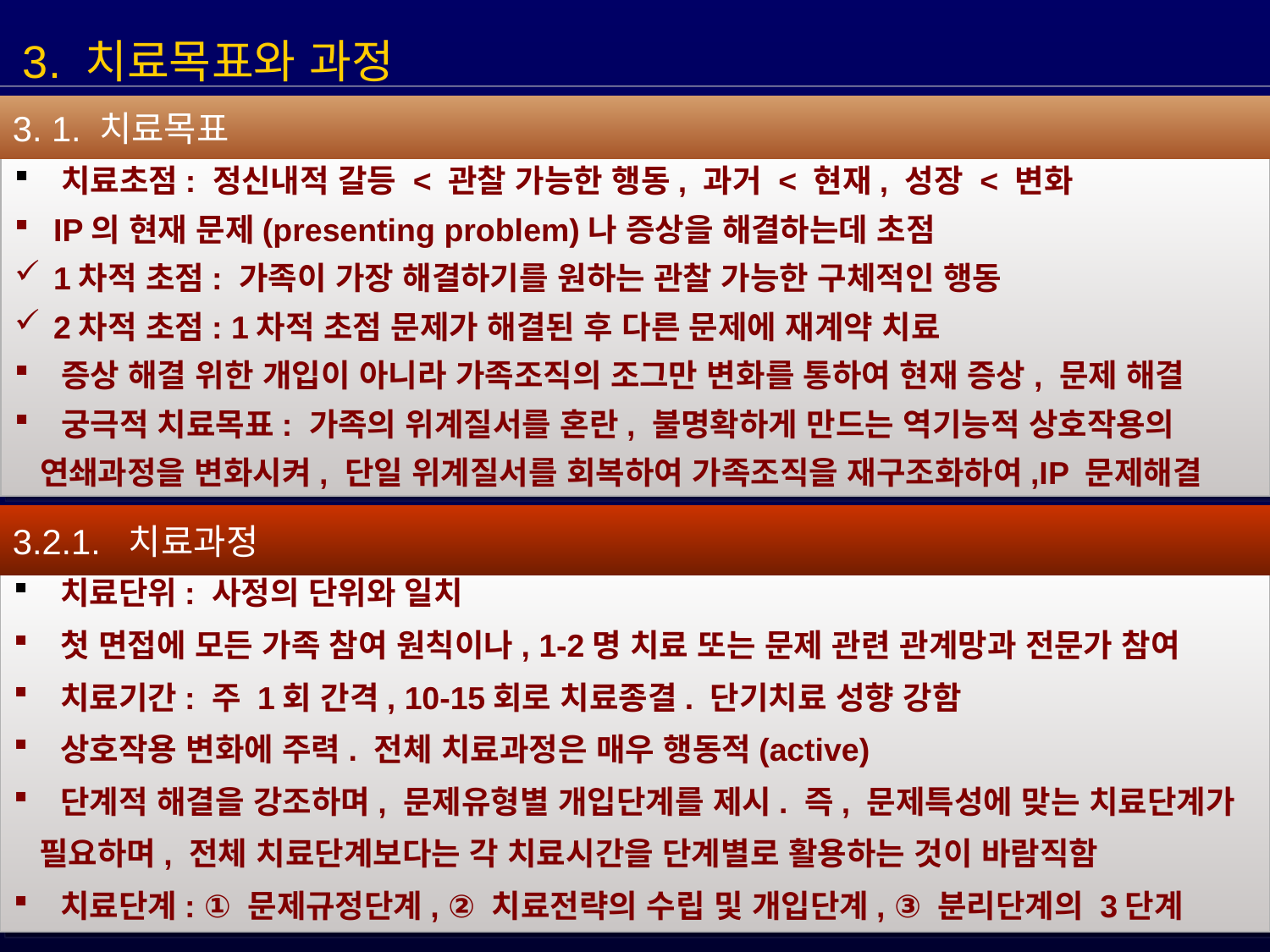

3. 치료목표와 과정

3. 1. 치료목표
 치료초점: 정신내적 갈등 < 관찰 가능한 행동, 과거 < 현재, 성장 < 변화
 IP의 현재 문제(presenting problem)나 증상을 해결하는데 초점
 1차적 초점: 가족이 가장 해결하기를 원하는 관찰 가능한 구체적인 행동
 2차적 초점: 1차적 초점 문제가 해결된 후 다른 문제에 재계약 치료
 증상 해결 위한 개입이 아니라 가족조직의 조그만 변화를 통하여 현재 증상, 문제 해결
 궁극적 치료목표: 가족의 위계질서를 혼란, 불명확하게 만드는 역기능적 상호작용의
  연쇄과정을 변화시켜, 단일 위계질서를 회복하여 가족조직을 재구조화하여,IP 문제해결
3.2.1.  치료과정
 치료단위: 사정의 단위와 일치
 첫 면접에 모든 가족 참여 원칙이나, 1-2명 치료 또는 문제 관련 관계망과 전문가 참여
 치료기간: 주 1회 간격, 10-15회로 치료종결. 단기치료 성향 강함
 상호작용 변화에 주력. 전체 치료과정은 매우 행동적(active)
 단계적 해결을 강조하며, 문제유형별 개입단계를 제시. 즉, 문제특성에 맞는 치료단계가
  필요하며, 전체 치료단계보다는 각 치료시간을 단계별로 활용하는 것이 바람직함
 치료단계: ① 문제규정단계, ② 치료전략의 수립 및 개입단계, ③ 분리단계의 3단계